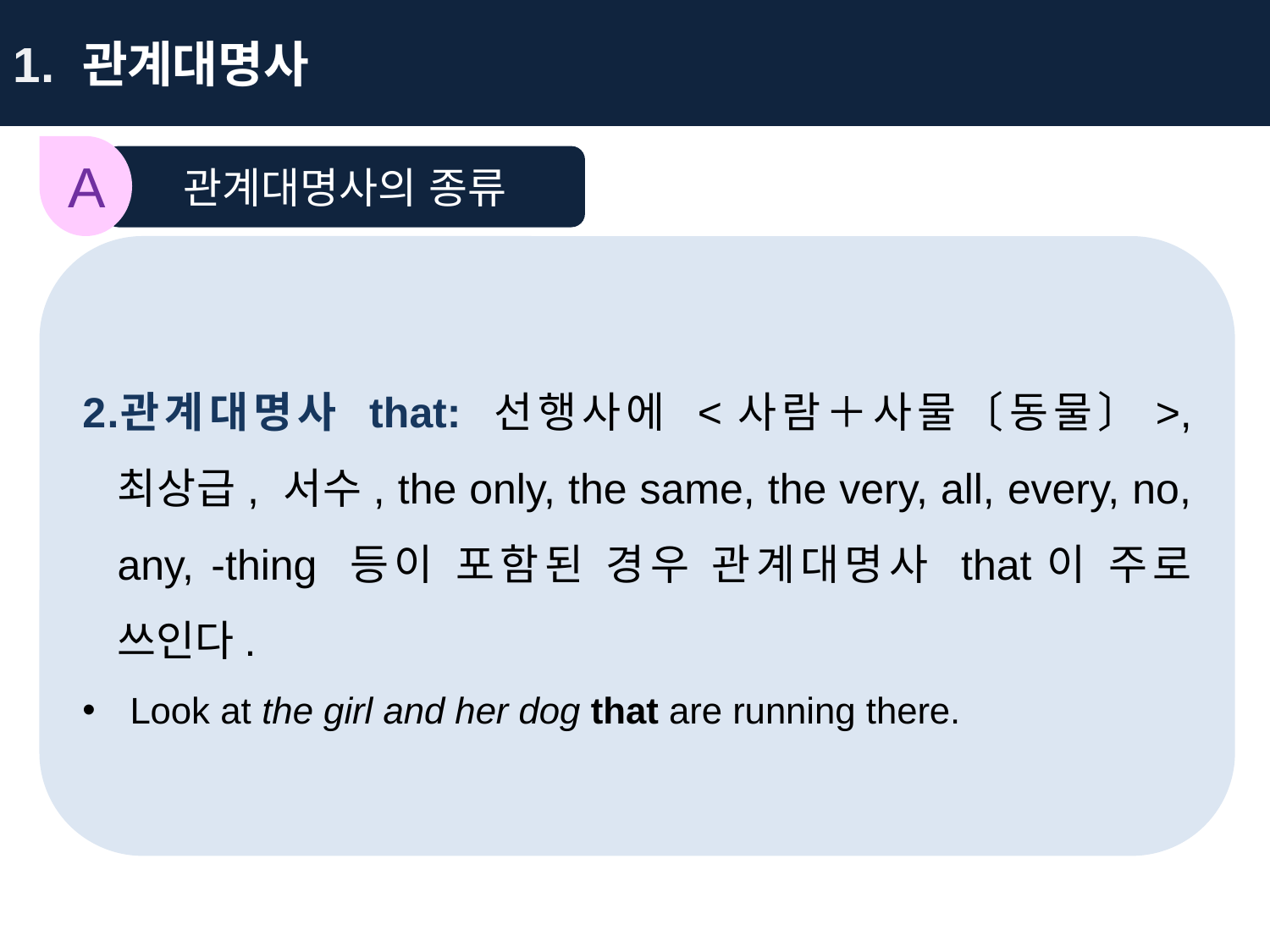

1. 관계대명사

A
관계대명사의 종류
관계대명사 that: 선행사에 <사람＋사물〔동물〕>, 최상급, 서수, the only, the same, the very, all, every, no, any, -thing 등이 포함된 경우 관계대명사 that이 주로 쓰인다.
Look at the girl and her dog that are running there.